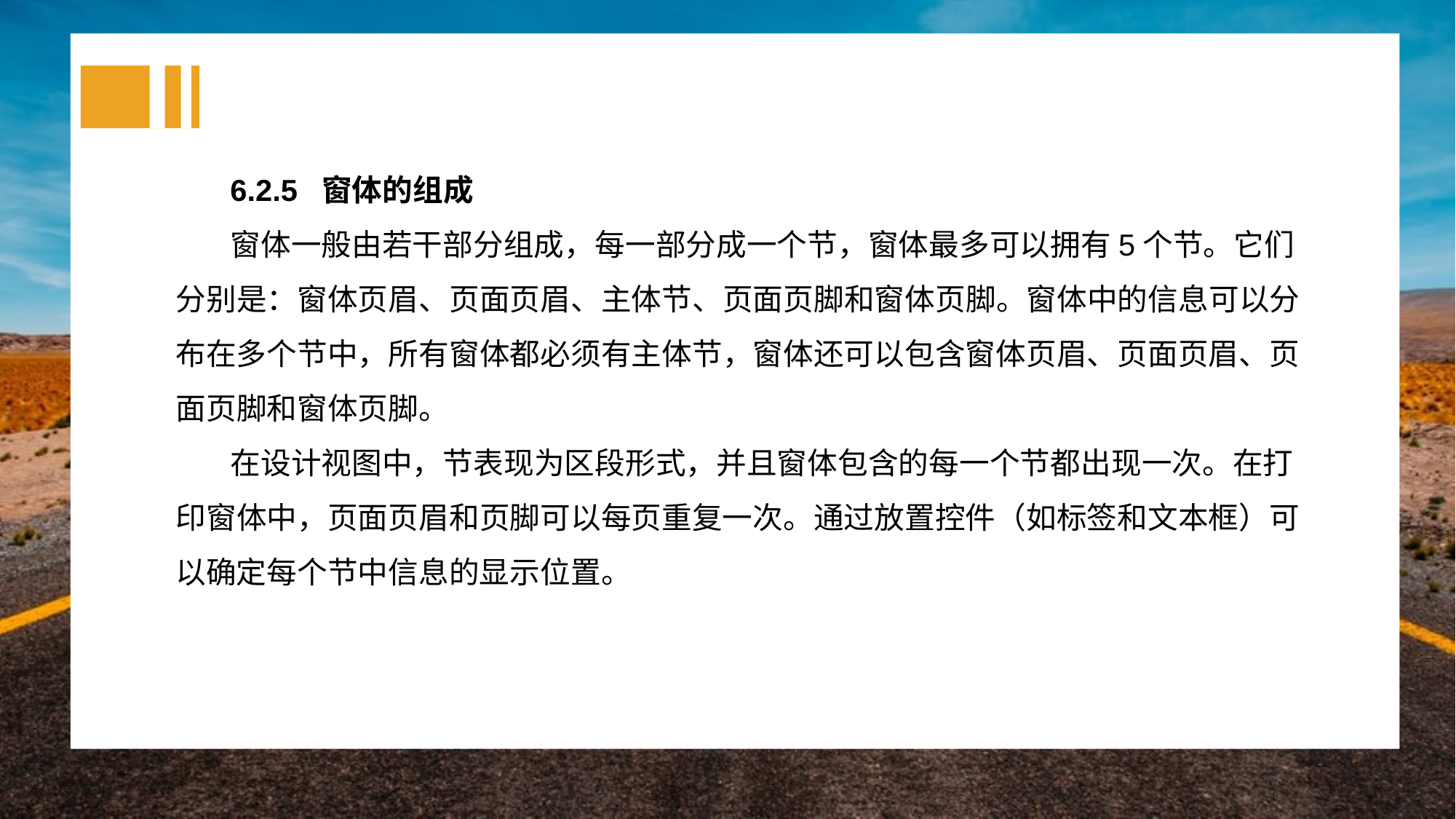

6.2.5  窗体的组成
窗体一般由若干部分组成，每一部分成一个节，窗体最多可以拥有5个节。它们分别是：窗体页眉、页面页眉、主体节、页面页脚和窗体页脚。窗体中的信息可以分布在多个节中，所有窗体都必须有主体节，窗体还可以包含窗体页眉、页面页眉、页面页脚和窗体页脚。
在设计视图中，节表现为区段形式，并且窗体包含的每一个节都出现一次。在打印窗体中，页面页眉和页脚可以每页重复一次。通过放置控件（如标签和文本框）可以确定每个节中信息的显示位置。